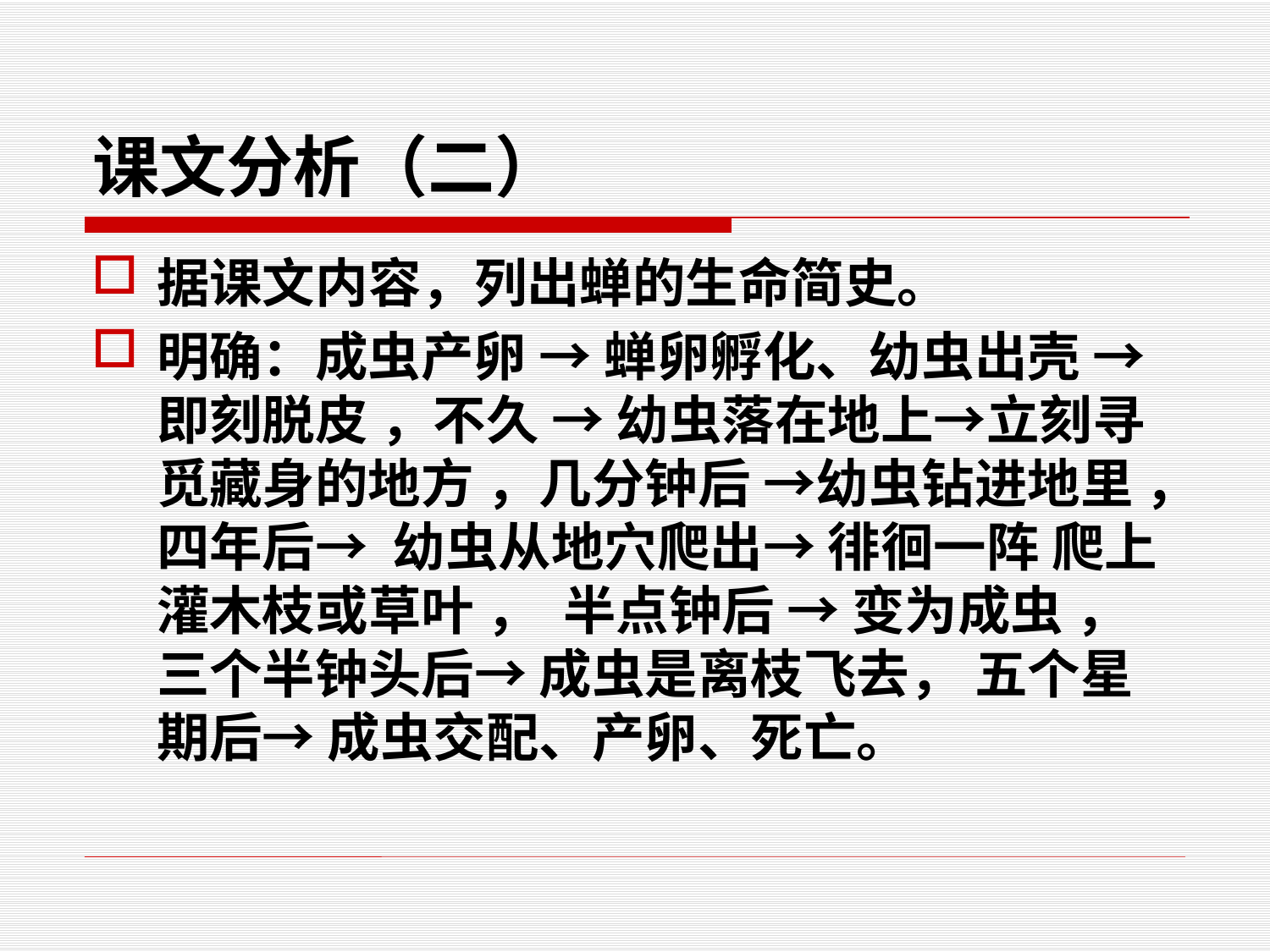

# 课文分析（二）
据课文内容，列出蝉的生命简史。
明确：成虫产卵 → 蝉卵孵化、幼虫出壳 →  即刻脱皮 ，不久 → 幼虫落在地上→立刻寻觅藏身的地方 ，几分钟后 →幼虫钻进地里 ，四年后→  幼虫从地穴爬出→ 徘徊一阵 爬上灌木枝或草叶 ，  半点钟后 → 变为成虫 ，三个半钟头后→ 成虫是离枝飞去， 五个星期后→ 成虫交配、产卵、死亡。